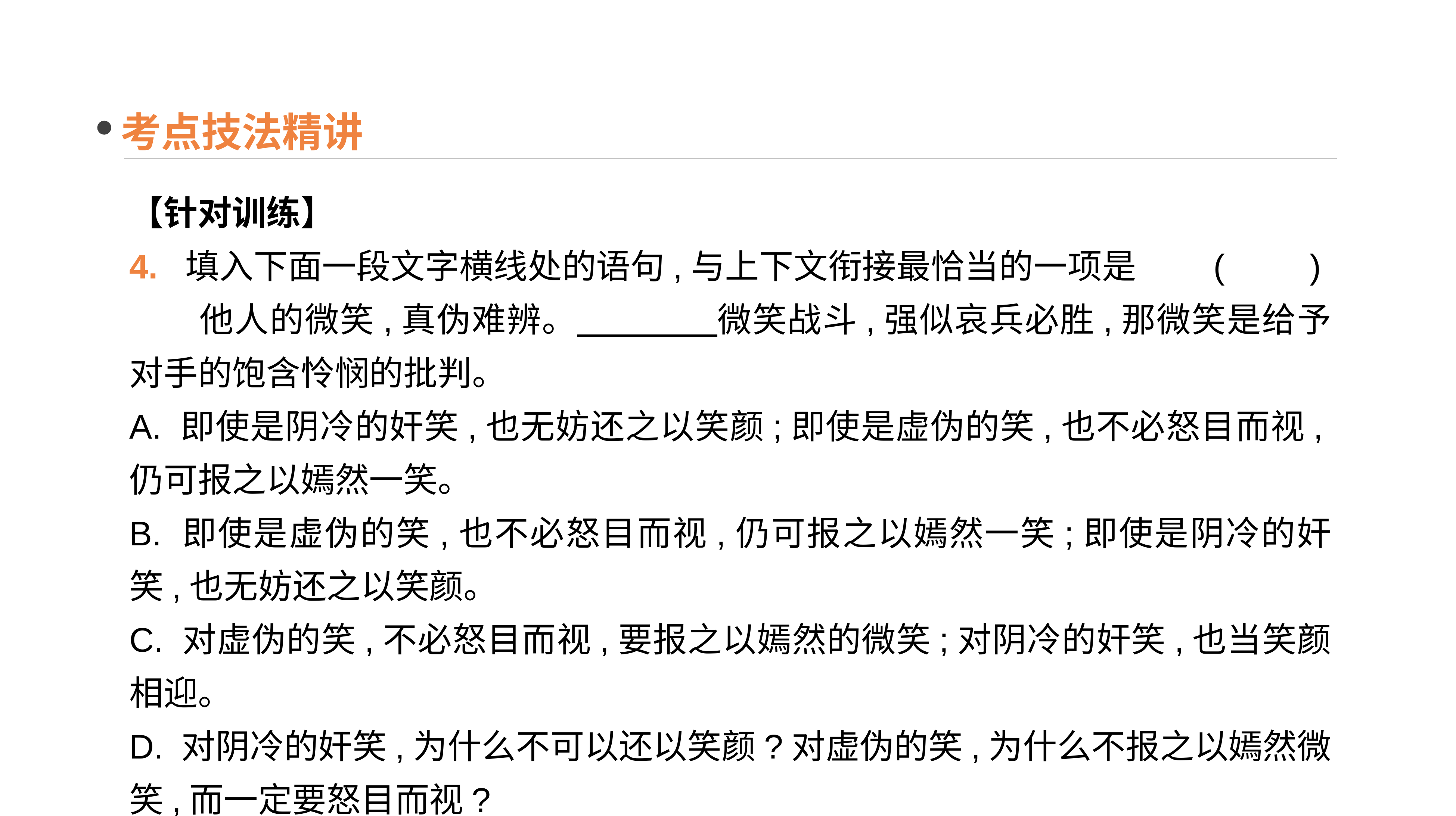

考点技法精讲

【针对训练】
4.  填入下面一段文字横线处的语句,与上下文衔接最恰当的一项是         (　　)
　　他人的微笑,真伪难辨。　　　　微笑战斗,强似哀兵必胜,那微笑是给予对手的饱含怜悯的批判。
A. 即使是阴冷的奸笑,也无妨还之以笑颜;即使是虚伪的笑,也不必怒目而视,仍可报之以嫣然一笑。
B. 即使是虚伪的笑,也不必怒目而视,仍可报之以嫣然一笑;即使是阴冷的奸笑,也无妨还之以笑颜。
C. 对虚伪的笑,不必怒目而视,要报之以嫣然的微笑;对阴冷的奸笑,也当笑颜相迎。
D. 对阴冷的奸笑,为什么不可以还以笑颜?对虚伪的笑,为什么不报之以嫣然微笑,而一定要怒目而视?